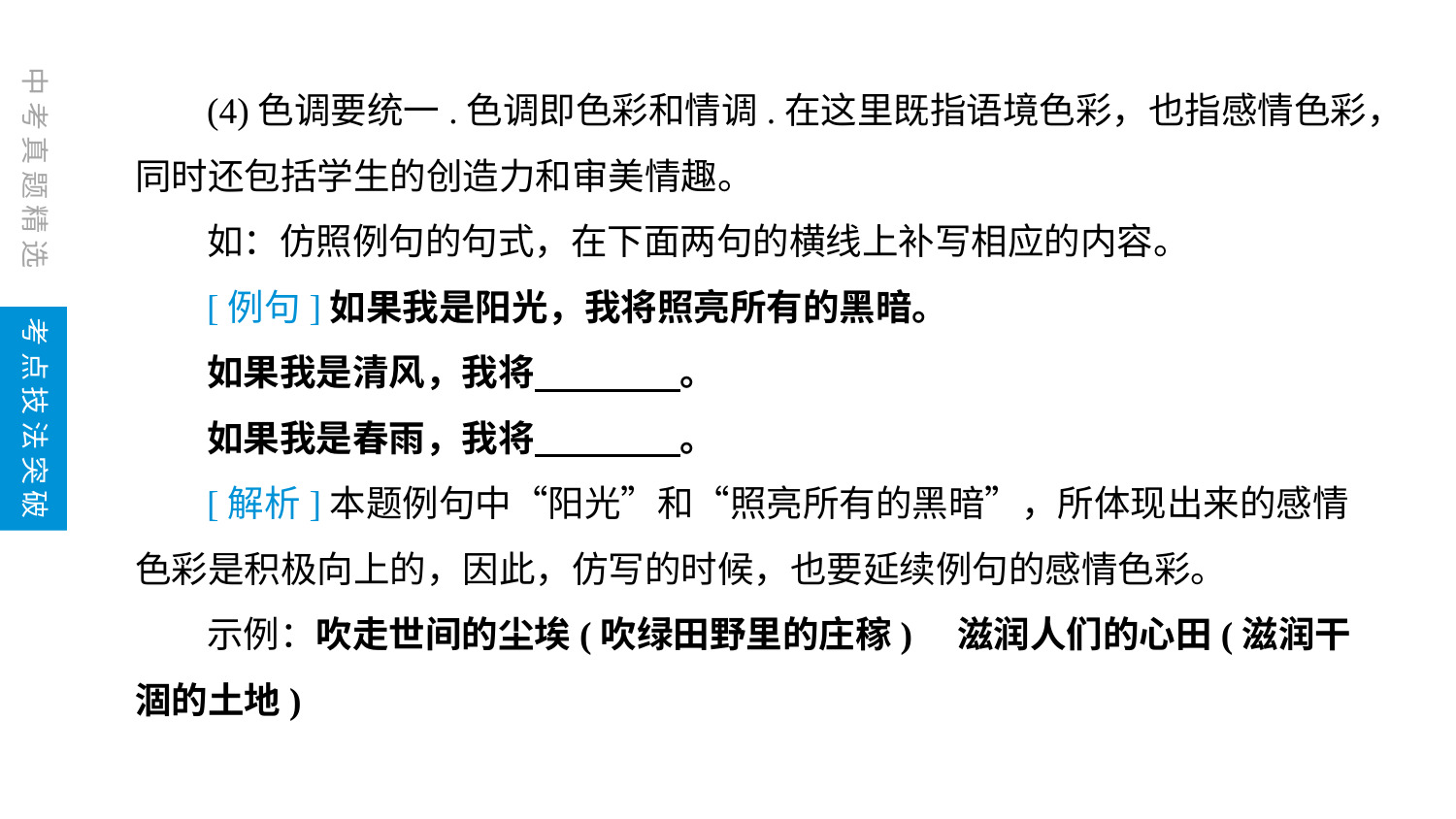

(4)色调要统一.色调即色彩和情调.在这里既指语境色彩，也指感情色彩，同时还包括学生的创造力和审美情趣。
如：仿照例句的句式，在下面两句的横线上补写相应的内容。
[例句]如果我是阳光，我将照亮所有的黑暗。
如果我是清风，我将　　　　。
如果我是春雨，我将　　　　。
[解析]本题例句中“阳光”和“照亮所有的黑暗”，所体现出来的感情色彩是积极向上的，因此，仿写的时候，也要延续例句的感情色彩。
示例：吹走世间的尘埃(吹绿田野里的庄稼)　滋润人们的心田(滋润干涸的土地)